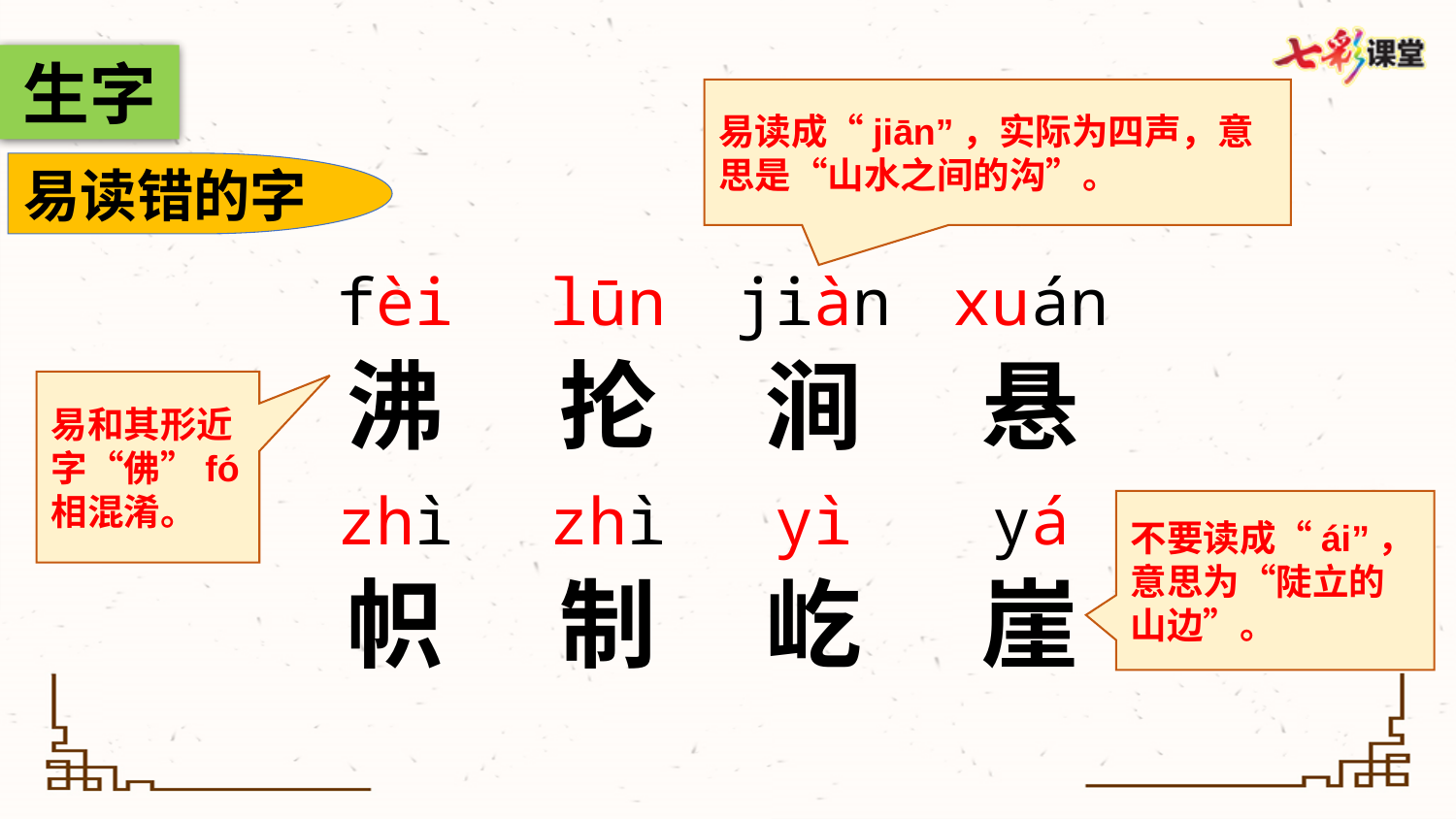

生字
易读成“jiān”，实际为四声，意思是“山水之间的沟”。

易读错的字
fèi
lūn
jiàn
xuán
沸
抡
涧
悬
易和其形近字“佛”fó相混淆。
zhì
zhì
yì
yá
不要读成“ái”，意思为“陡立的山边”。
帜
制
屹
崖